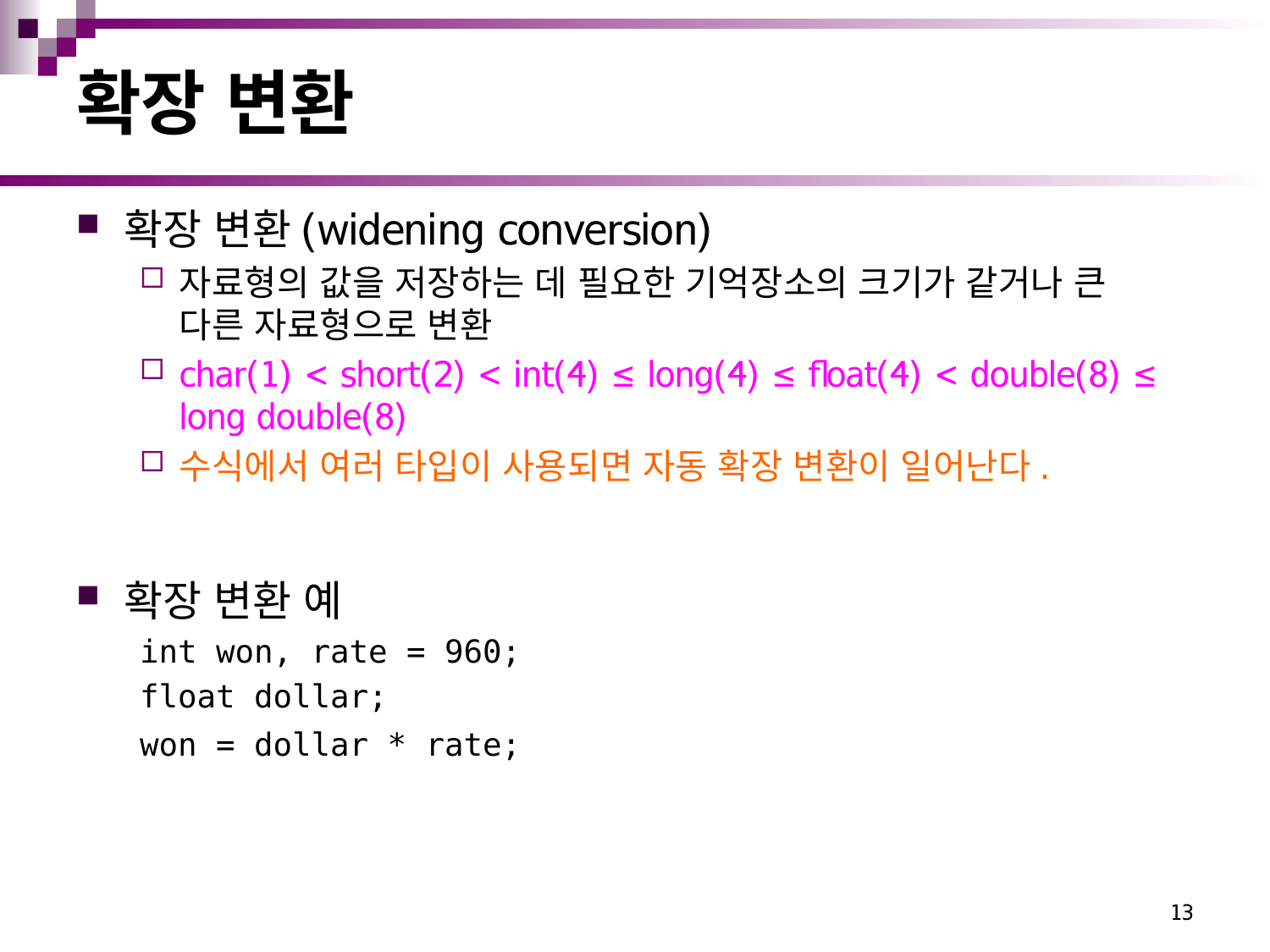

# 확장 변환
확장 변환(widening conversion)
자료형의 값을 저장하는 데 필요한 기억장소의 크기가 같거나 큰 다른 자료형으로 변환
char(1) < short(2) < int(4) ≤ long(4) ≤ float(4) < double(8) ≤ long double(8)
수식에서 여러 타입이 사용되면 자동 확장 변환이 일어난다.

확장 변환 예
int won, rate = 960;
float dollar;
won = dollar * rate;

13